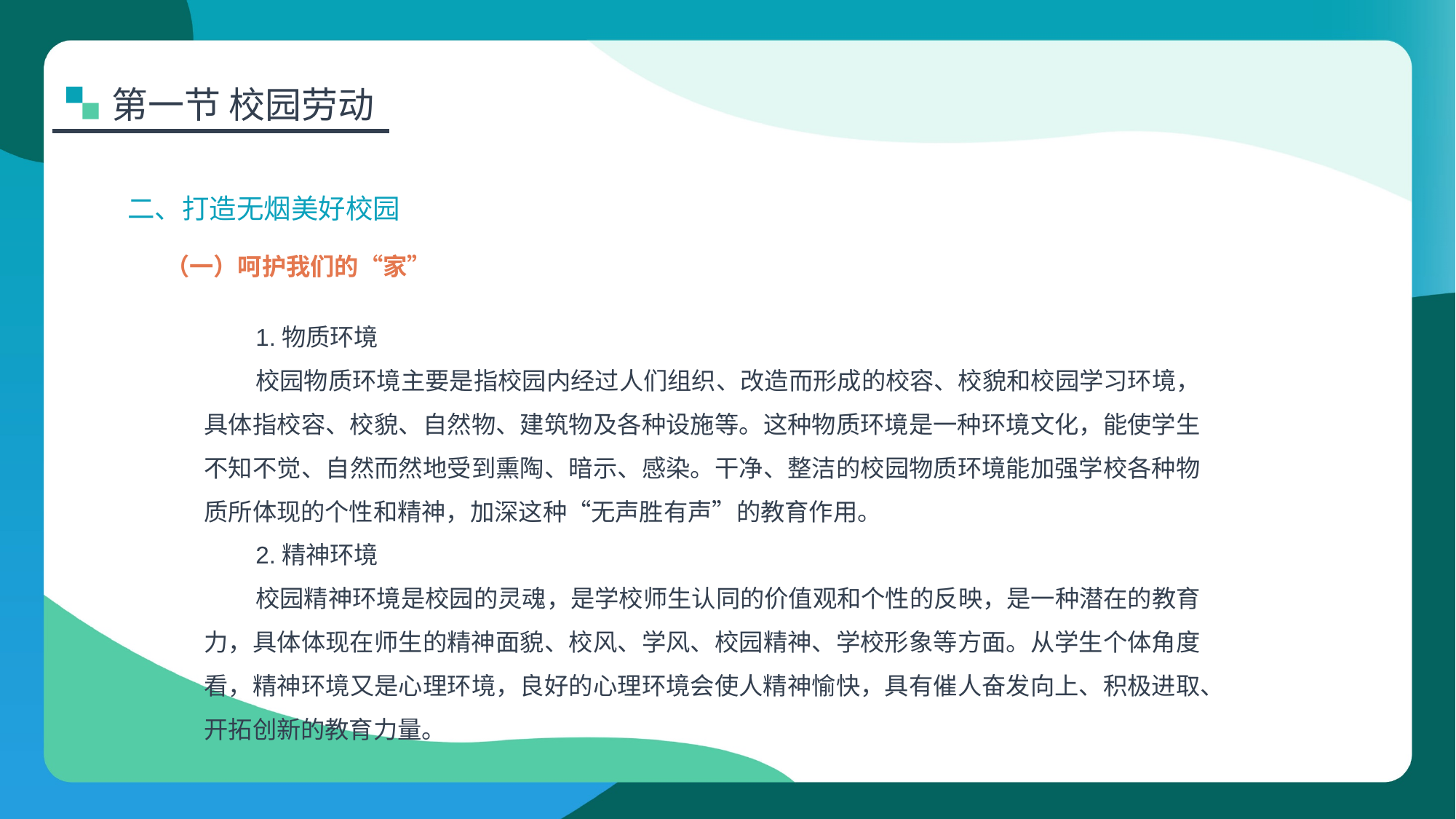

第一节 校园劳动

二、打造无烟美好校园
（一）呵护我们的“家”
1.物质环境
校园物质环境主要是指校园内经过人们组织、改造而形成的校容、校貌和校园学习环境，具体指校容、校貌、自然物、建筑物及各种设施等。这种物质环境是一种环境文化，能使学生不知不觉、自然而然地受到熏陶、暗示、感染。干净、整洁的校园物质环境能加强学校各种物质所体现的个性和精神，加深这种“无声胜有声”的教育作用。
2.精神环境
校园精神环境是校园的灵魂，是学校师生认同的价值观和个性的反映，是一种潜在的教育力，具体体现在师生的精神面貌、校风、学风、校园精神、学校形象等方面。从学生个体角度看，精神环境又是心理环境，良好的心理环境会使人精神愉快，具有催人奋发向上、积极进取、开拓创新的教育力量。